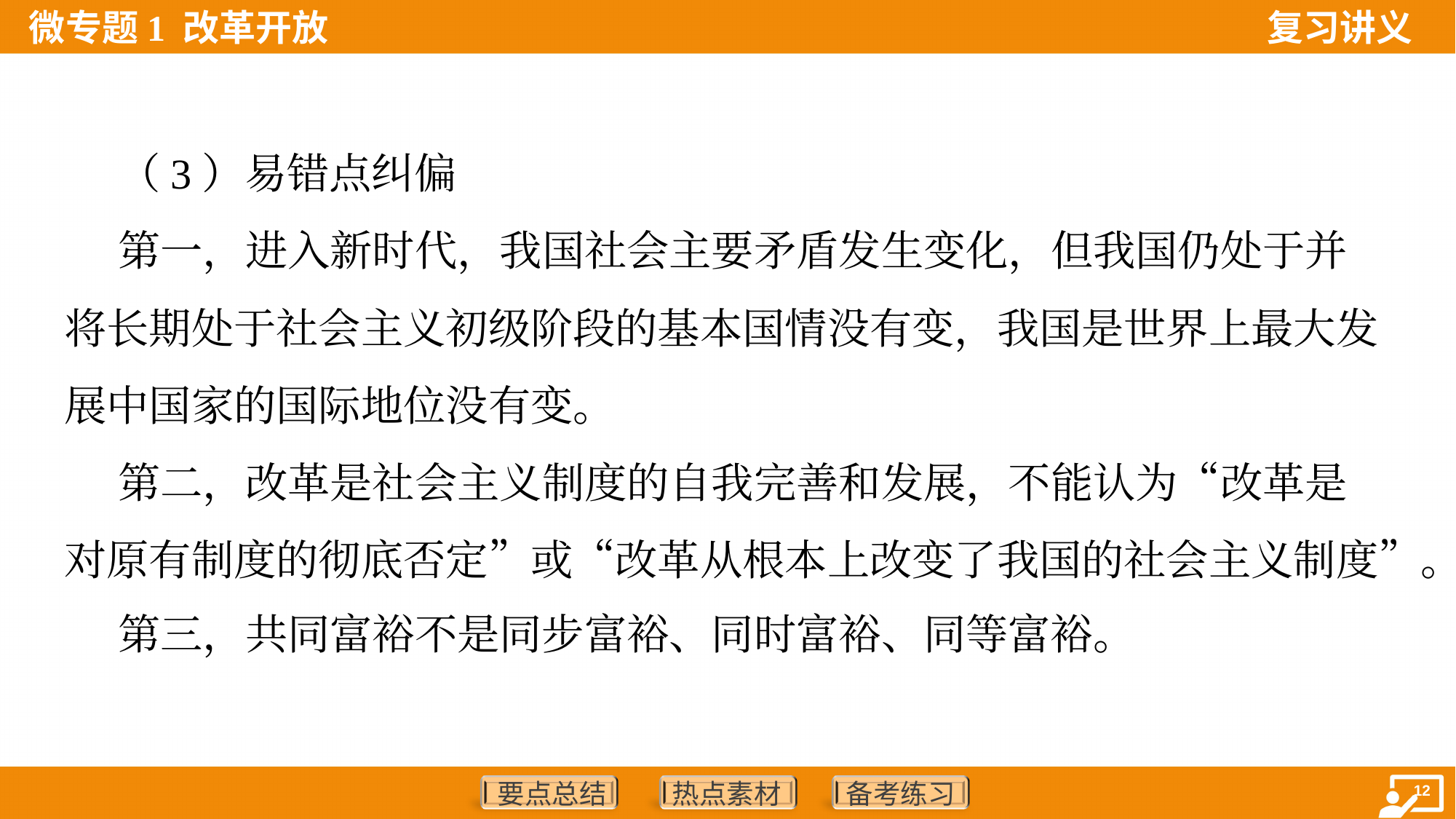

（3）易错点纠偏
    第一，进入新时代，我国社会主要矛盾发生变化，但我国仍处于并
将长期处于社会主义初级阶段的基本国情没有变，我国是世界上最大发
展中国家的国际地位没有变。
    第二，改革是社会主义制度的自我完善和发展，不能认为“改革是
对原有制度的彻底否定”或“改革从根本上改变了我国的社会主义制度”。
    第三，共同富裕不是同步富裕、同时富裕、同等富裕。